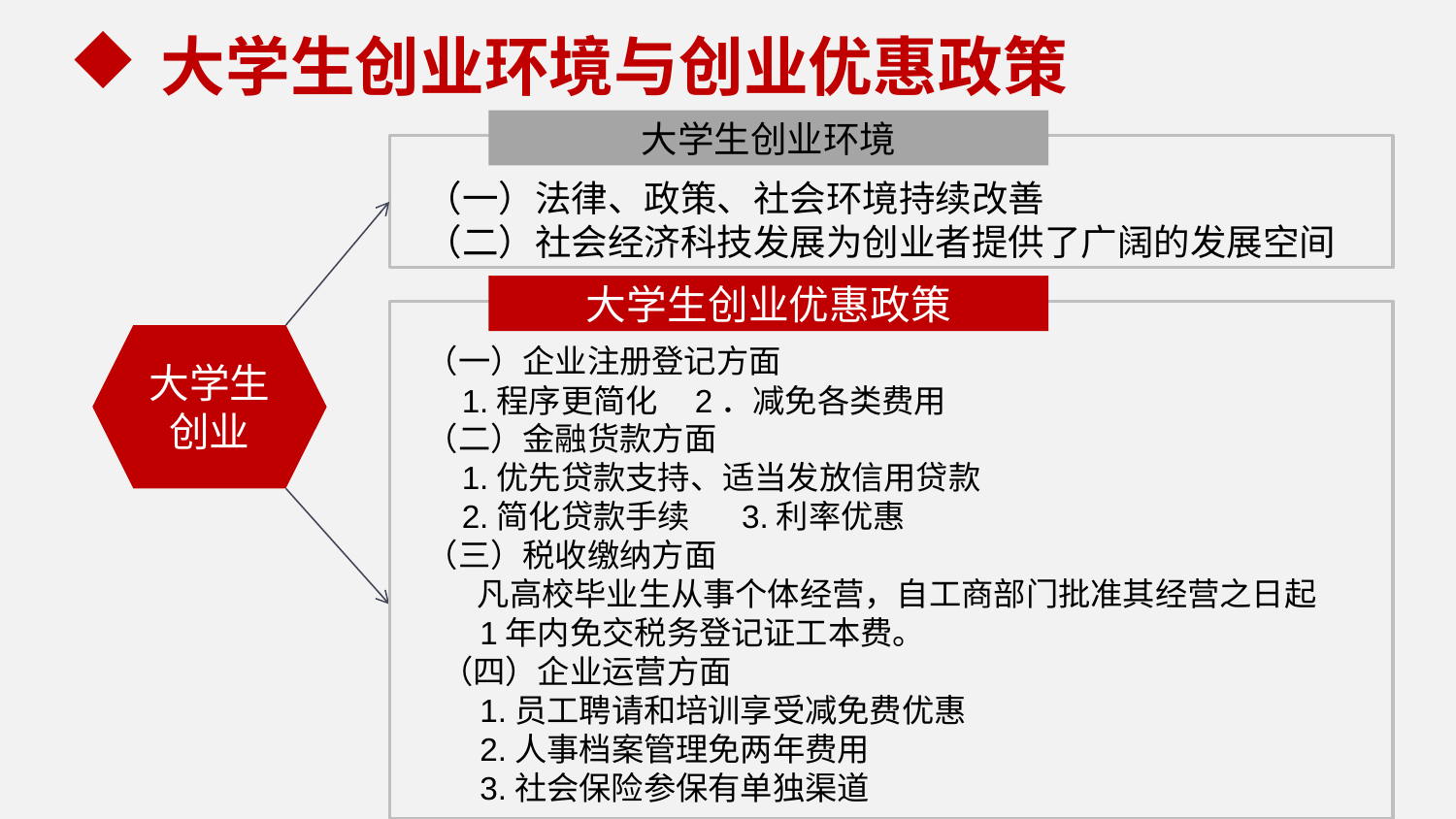

大学生创业环境与创业优惠政策
大学生创业环境

（一）法律、政策、社会环境持续改善
（二）社会经济科技发展为创业者提供了广阔的发展空间
大学生创业优惠政策

大学生
创业
（一）企业注册登记方面
    1.程序更简化    2．减免各类费用
（二）金融货款方面
    1.优先贷款支持、适当发放信用贷款
    2.简化贷款手续      3.利率优惠
（三）税收缴纳方面
      凡高校毕业生从事个体经营，自工商部门批准其经营之日起
      1年内免交税务登记证工本费。
 （四）企业运营方面
      1.员工聘请和培训享受减免费优惠
      2.人事档案管理免两年费用
      3.社会保险参保有单独渠道